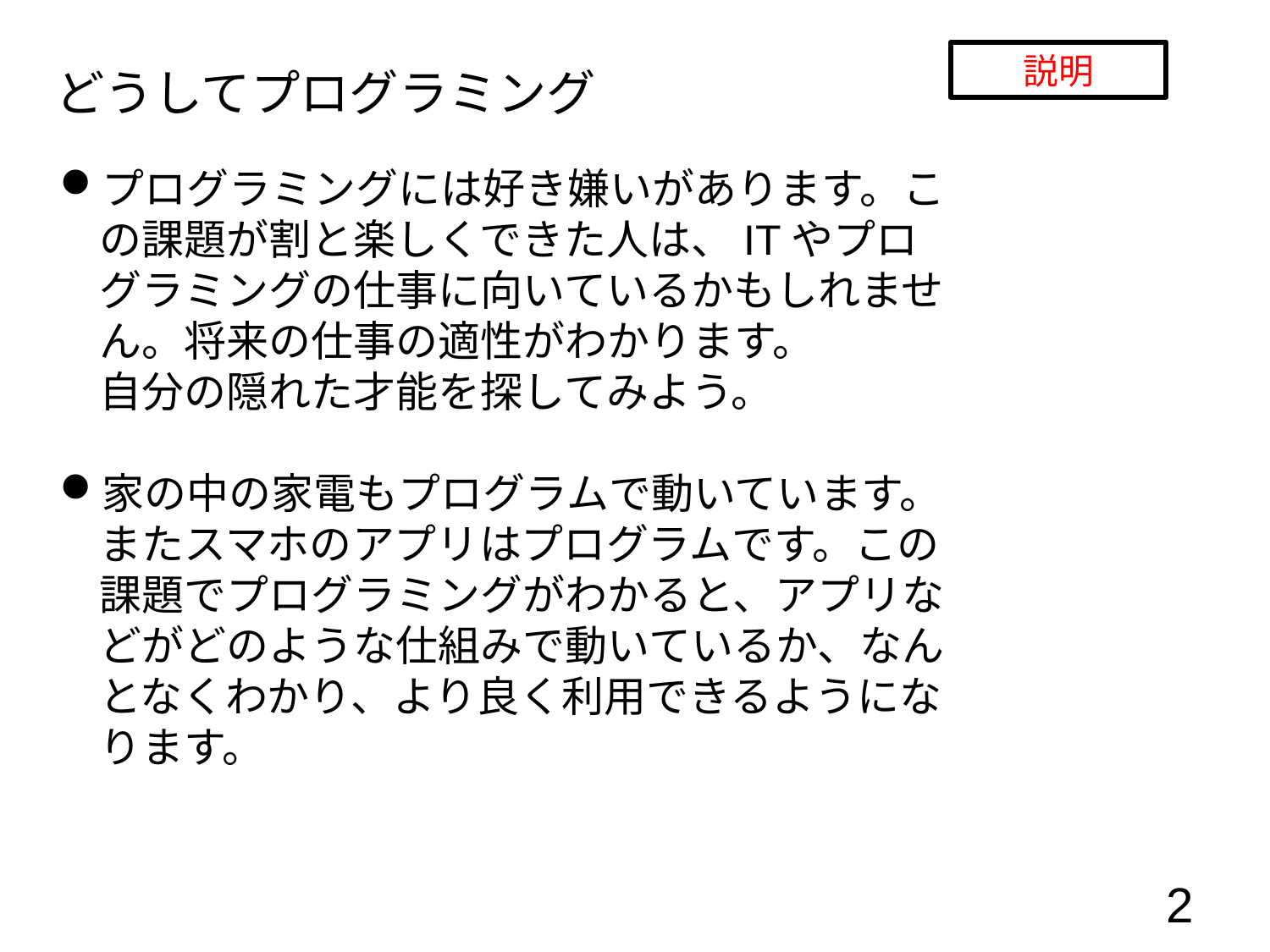

# どうしてプログラミング
説明
プログラミングには好き嫌いがあります。この課題が割と楽しくできた人は、ITやプログラミングの仕事に向いているかもしれません。将来の仕事の適性がわかります。
自分の隠れた才能を探してみよう。
家の中の家電もプログラムで動いています。またスマホのアプリはプログラムです。この課題でプログラミングがわかると、アプリなどがどのような仕組みで動いているか、なんとなくわかり、より良く利用できるようになります。
2